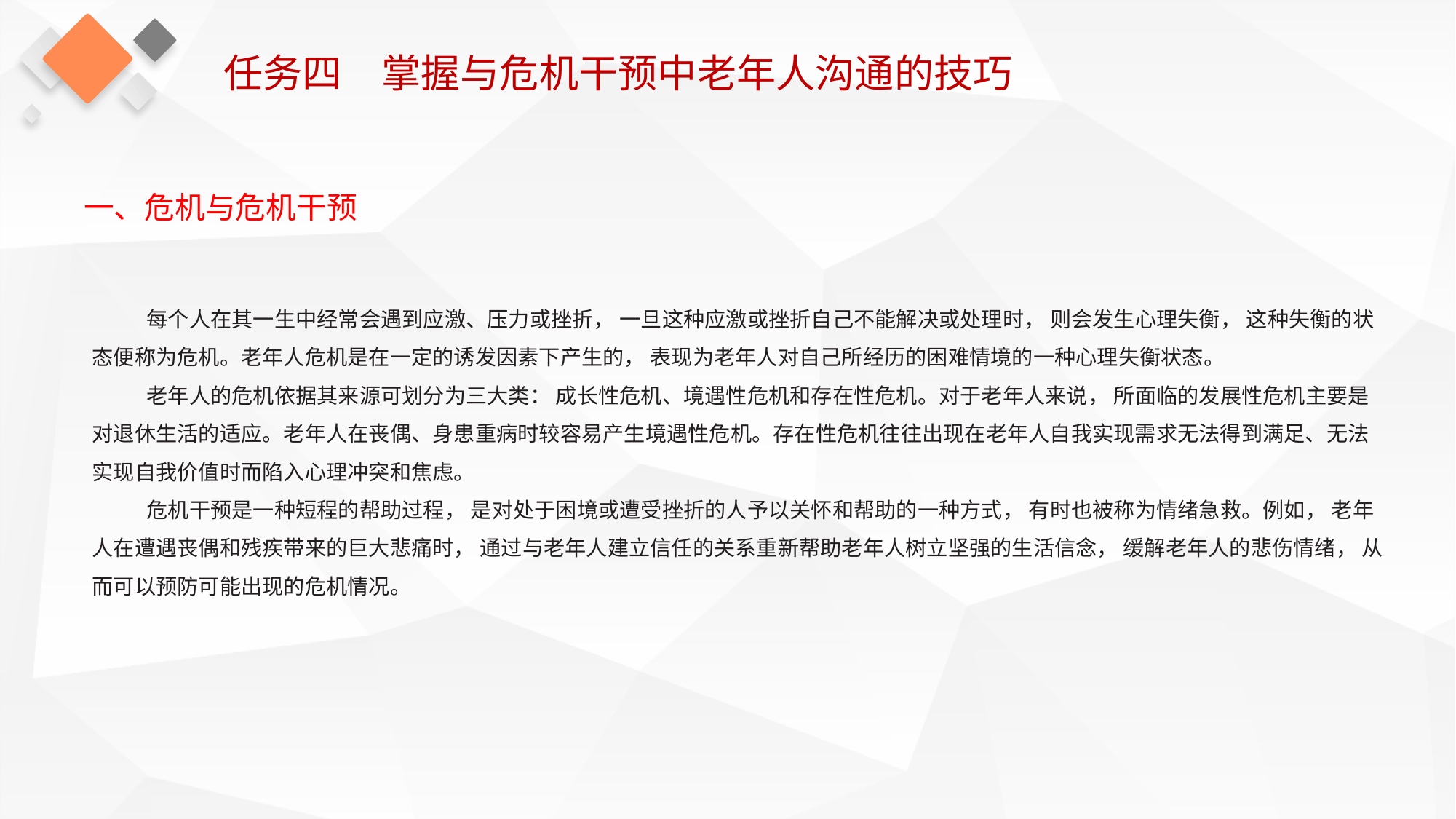

任务四　掌握与危机干预中老年人沟通的技巧
一、危机与危机干预
每个人在其一生中经常会遇到应激、压力或挫折， 一旦这种应激或挫折自己不能解决或处理时， 则会发生心理失衡， 这种失衡的状态便称为危机。老年人危机是在一定的诱发因素下产生的， 表现为老年人对自己所经历的困难情境的一种心理失衡状态。
老年人的危机依据其来源可划分为三大类： 成长性危机、境遇性危机和存在性危机。对于老年人来说， 所面临的发展性危机主要是对退休生活的适应。老年人在丧偶、身患重病时较容易产生境遇性危机。存在性危机往往出现在老年人自我实现需求无法得到满足、无法实现自我价值时而陷入心理冲突和焦虑。
危机干预是一种短程的帮助过程， 是对处于困境或遭受挫折的人予以关怀和帮助的一种方式， 有时也被称为情绪急救。例如， 老年人在遭遇丧偶和残疾带来的巨大悲痛时， 通过与老年人建立信任的关系重新帮助老年人树立坚强的生活信念， 缓解老年人的悲伤情绪， 从而可以预防可能出现的危机情况。